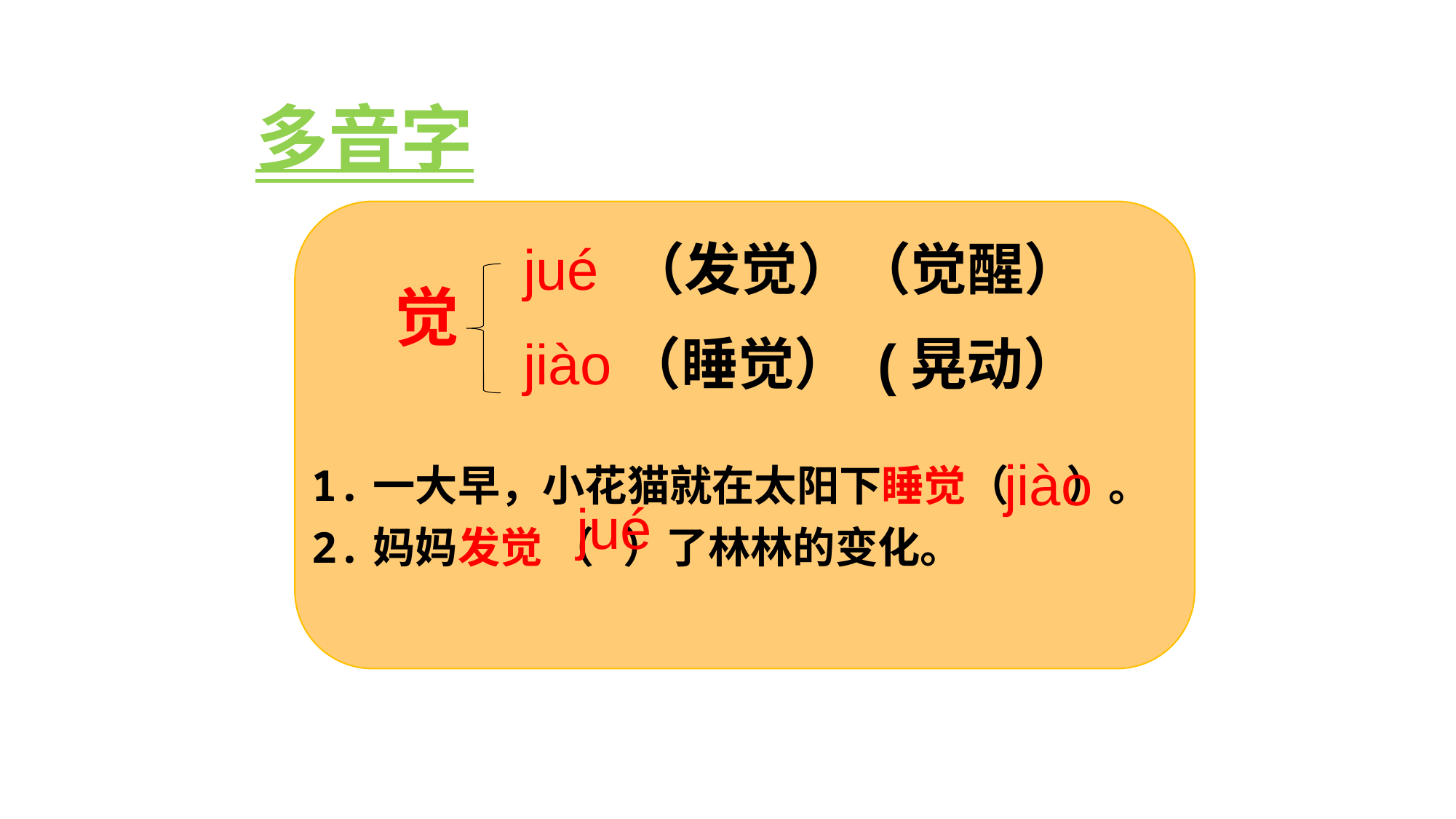

多音字

   jué （发觉）（觉醒）
   jiào（睡觉） (晃动）

觉
1.一大早，小花猫就在太阳下睡觉（      ）。
2.妈妈发觉 （   ）了林林的变化。
jiào
jué